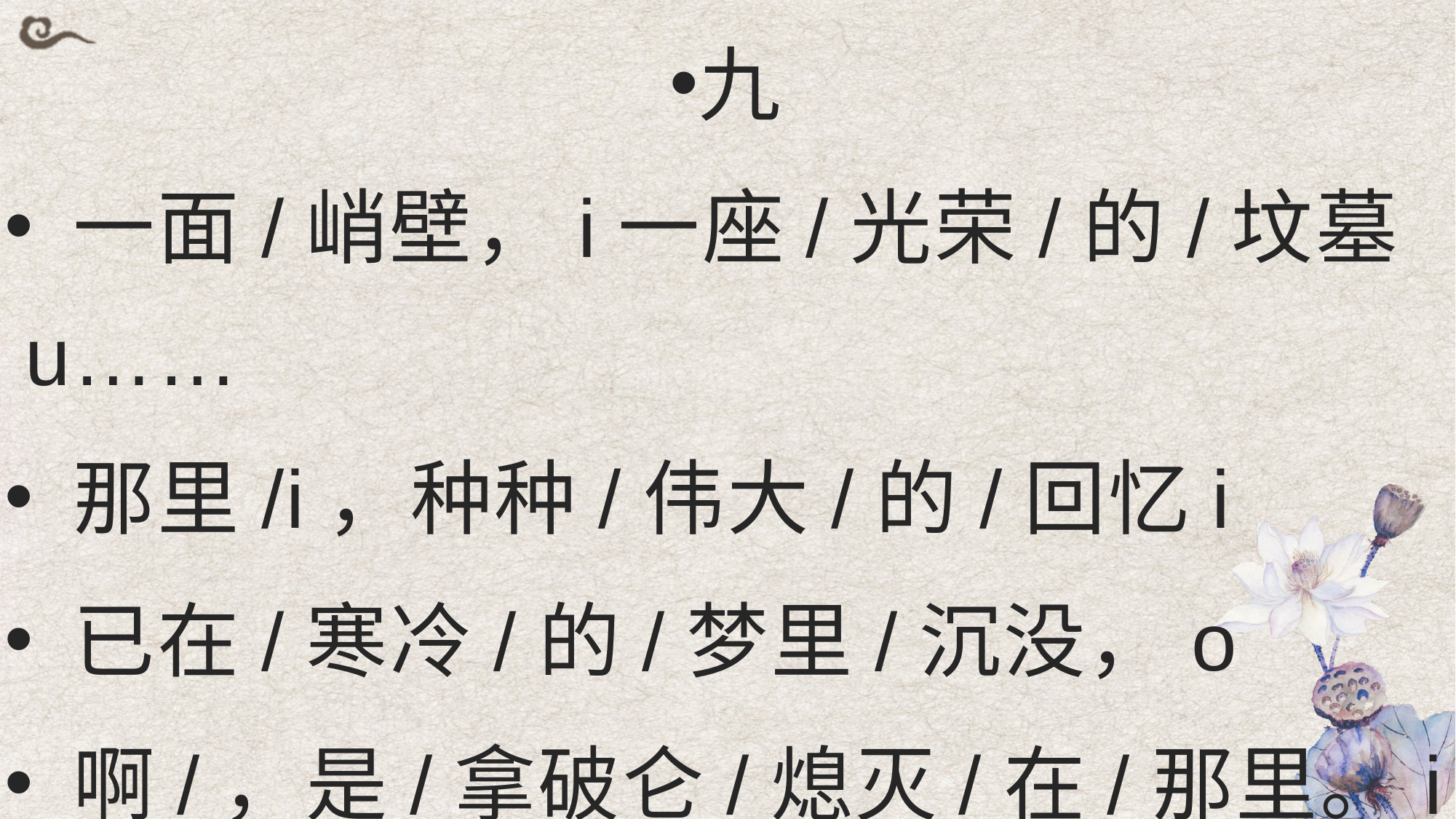

九
 一面/峭壁，i一座/光荣/的/坟墓u……
 那里/i，种种/伟大/的/回忆i
 已在/寒冷/的/梦里/沉没，o
 啊/，是/拿破仑/熄灭/在/那里。i
#